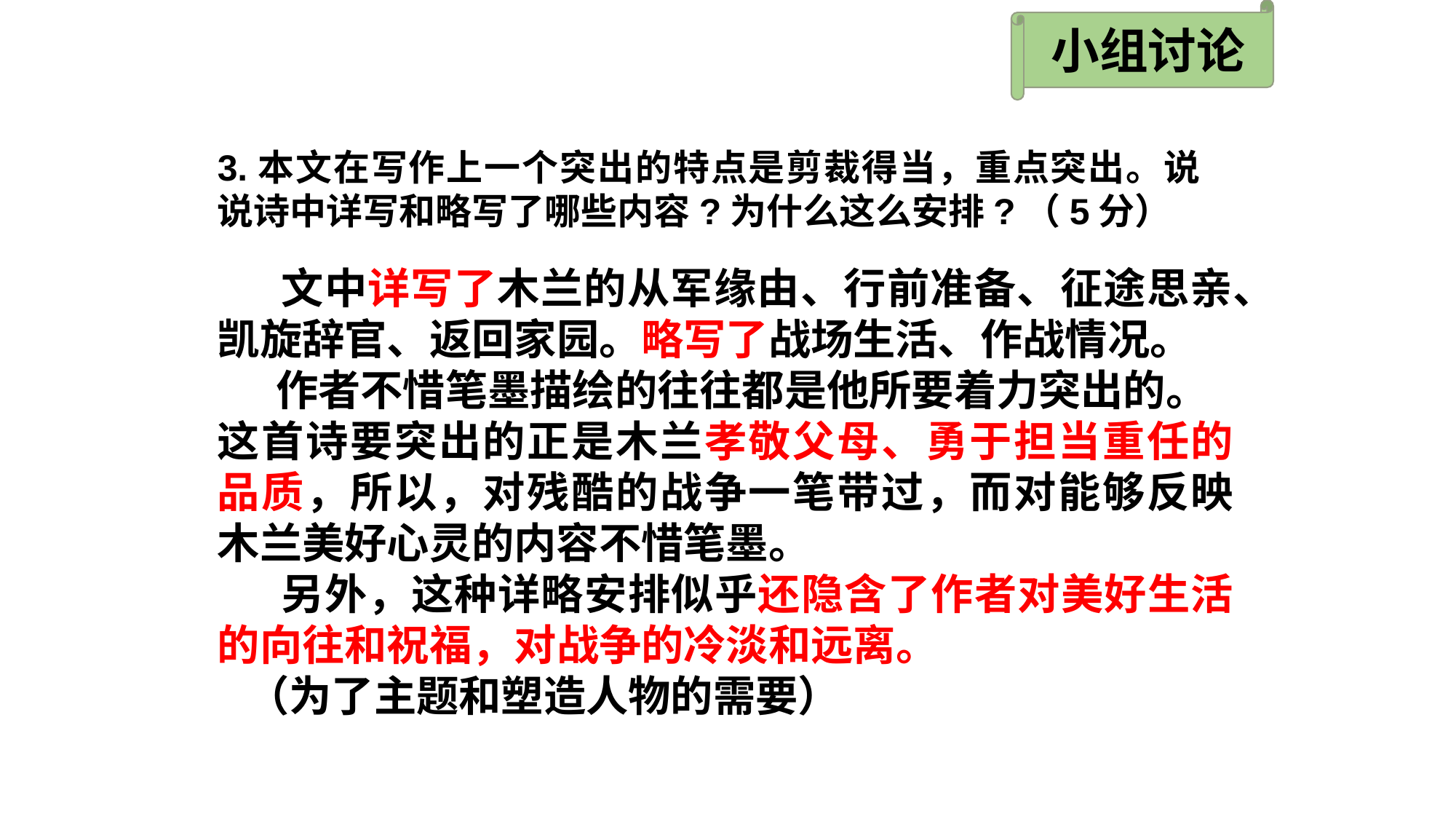

小组讨论
3.本文在写作上一个突出的特点是剪裁得当，重点突出。说说诗中详写和略写了哪些内容?为什么这么安排?（5分）
     文中详写了木兰的从军缘由、行前准备、征途思亲、凯旋辞官、返回家园。略写了战场生活、作战情况。
     作者不惜笔墨描绘的往往都是他所要着力突出的。
这首诗要突出的正是木兰孝敬父母、勇于担当重任的品质，所以，对残酷的战争一笔带过，而对能够反映木兰美好心灵的内容不惜笔墨。
     另外，这种详略安排似乎还隐含了作者对美好生活的向往和祝福，对战争的冷淡和远离。
  （为了主题和塑造人物的需要）